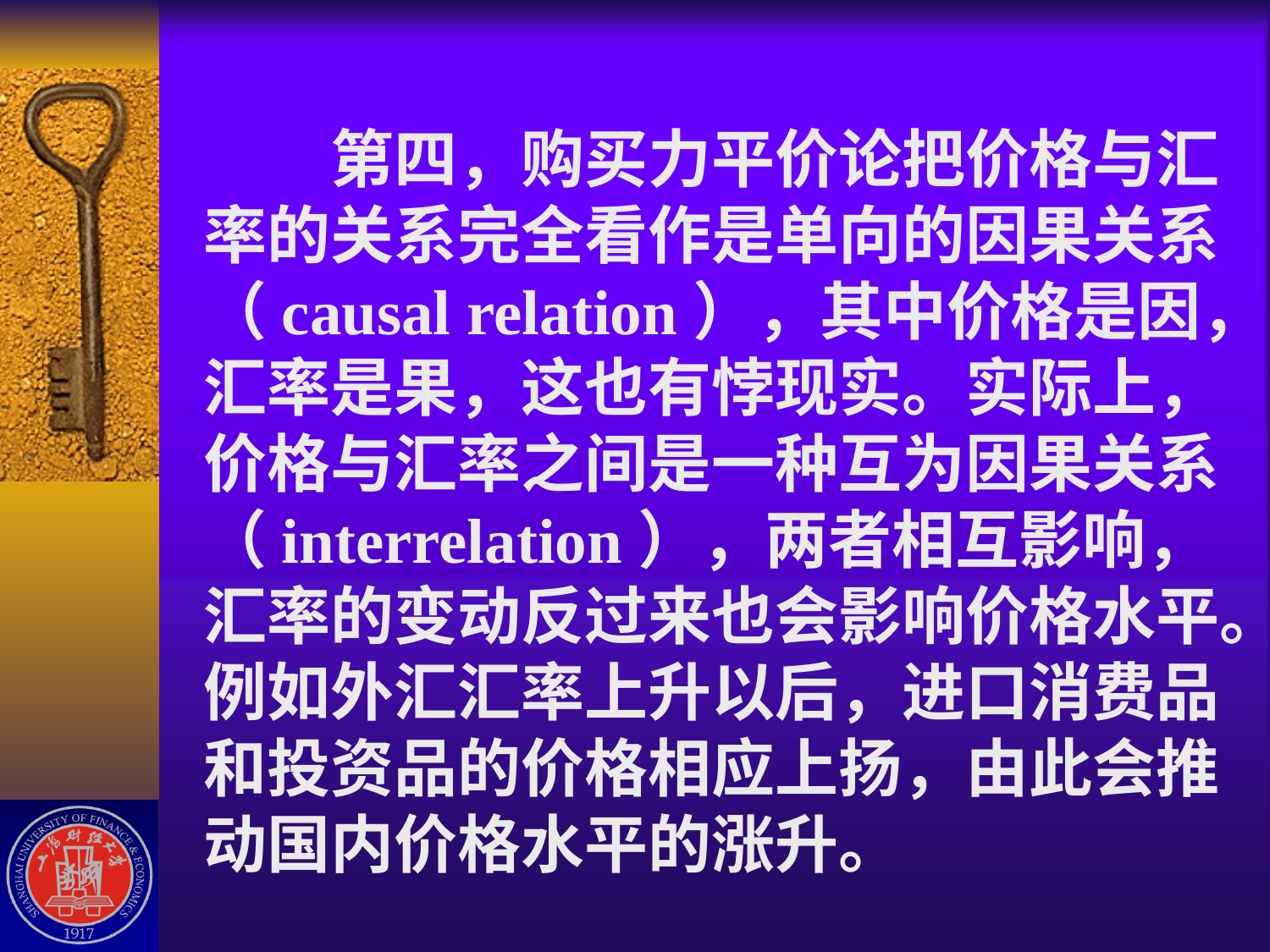

# 第四，购买力平价论把价格与汇率的关系完全看作是单向的因果关系（causal relation），其中价格是因，汇率是果，这也有悖现实。实际上，价格与汇率之间是一种互为因果关系（interrelation），两者相互影响，汇率的变动反过来也会影响价格水平。例如外汇汇率上升以后，进口消费品和投资品的价格相应上扬，由此会推动国内价格水平的涨升。